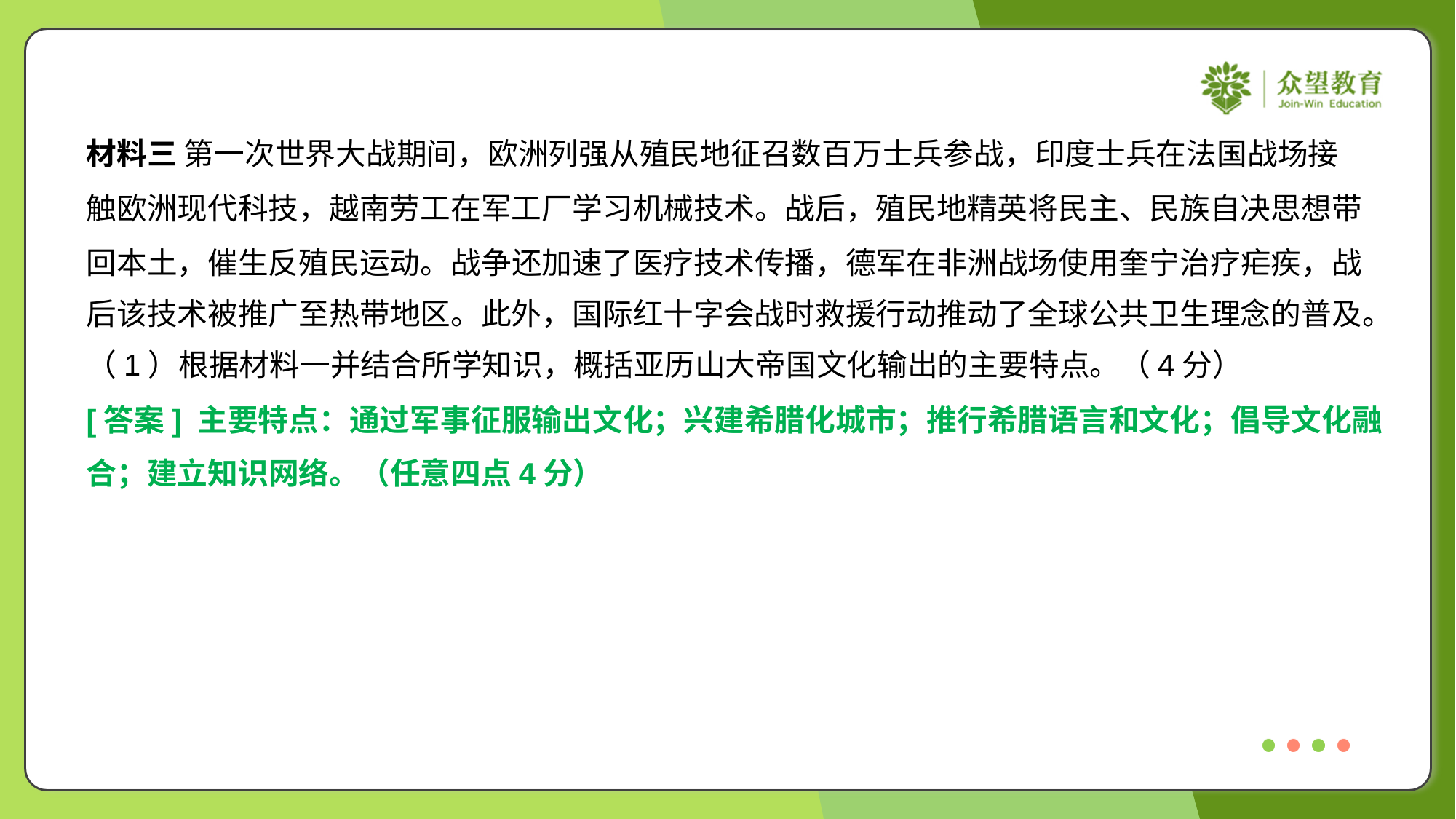

材料三 第一次世界大战期间，欧洲列强从殖民地征召数百万士兵参战，印度士兵在法国战场接
触欧洲现代科技，越南劳工在军工厂学习机械技术。战后，殖民地精英将民主、民族自决思想带
回本土，催生反殖民运动。战争还加速了医疗技术传播，德军在非洲战场使用奎宁治疗疟疾，战
后该技术被推广至热带地区。此外，国际红十字会战时救援行动推动了全球公共卫生理念的普及。
（1）根据材料一并结合所学知识，概括亚历山大帝国文化输出的主要特点。（4分）
[答案] 主要特点：通过军事征服输出文化；兴建希腊化城市；推行希腊语言和文化；倡导文化融
合；建立知识网络。（任意四点4分）